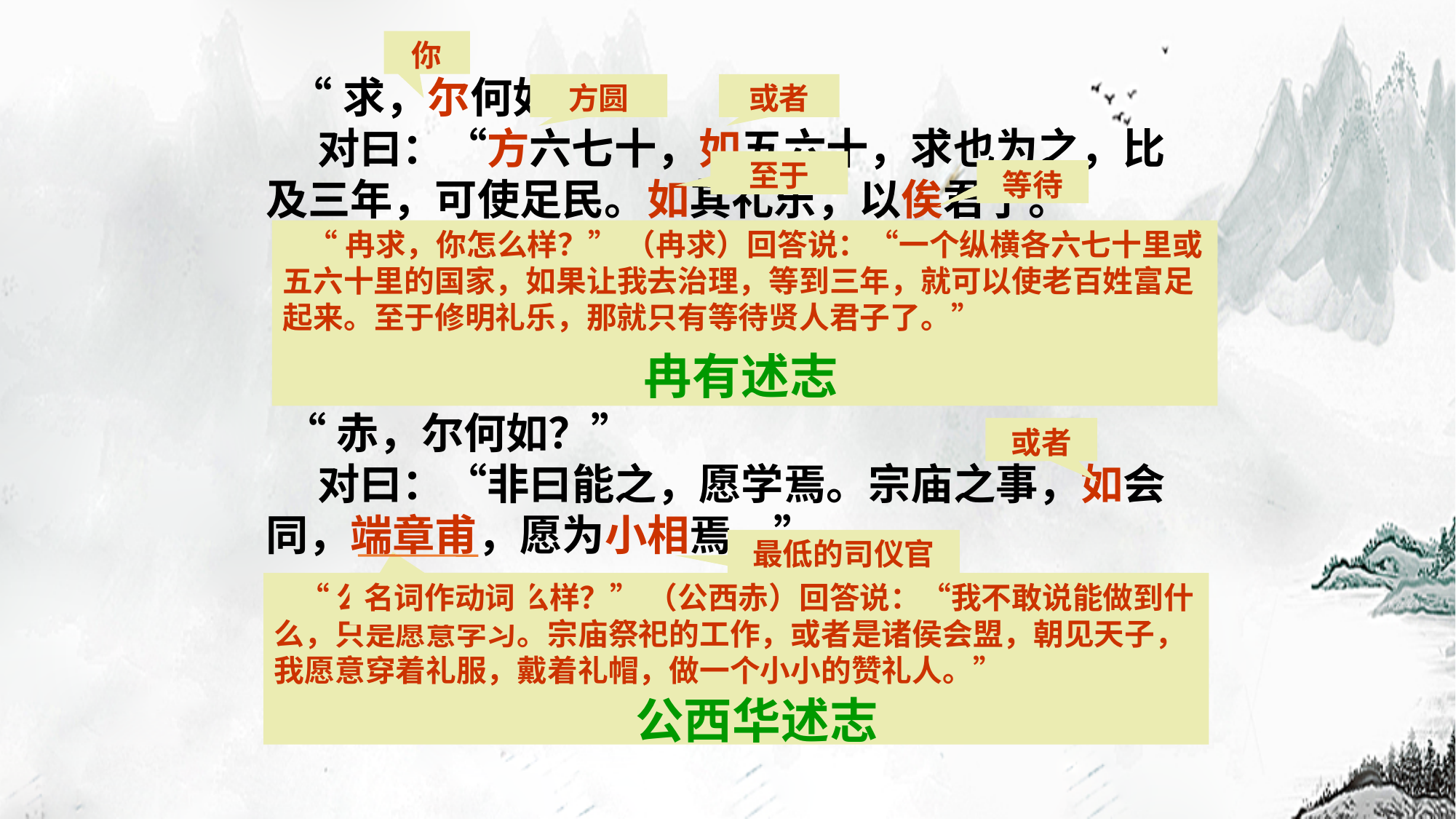

你
    “求，尔何如？”
 　对曰：“方六七十，如五六十，求也为之，比及三年，可使足民。如其礼乐，以俟君子。”
方圆
或者
至于
等待
    “冉求，你怎么样？” （冉求）回答说：“一个纵横各六七十里或五六十里的国家，如果让我去治理，等到三年，就可以使老百姓富足起来。至于修明礼乐，那就只有等待贤人君子了。”
冉有述志
   “赤，尔何如？”
 　对曰：“非曰能之，愿学焉。宗庙之事，如会同，端章甫，愿为小相焉。”
或者
最低的司仪官
    “公西赤，你怎么样？” （公西赤）回答说：“我不敢说能做到什么，只是愿意学习。宗庙祭祀的工作，或者是诸侯会盟，朝见天子，我愿意穿着礼服，戴着礼帽，做一个小小的赞礼人。”

名词作动词
公西华述志